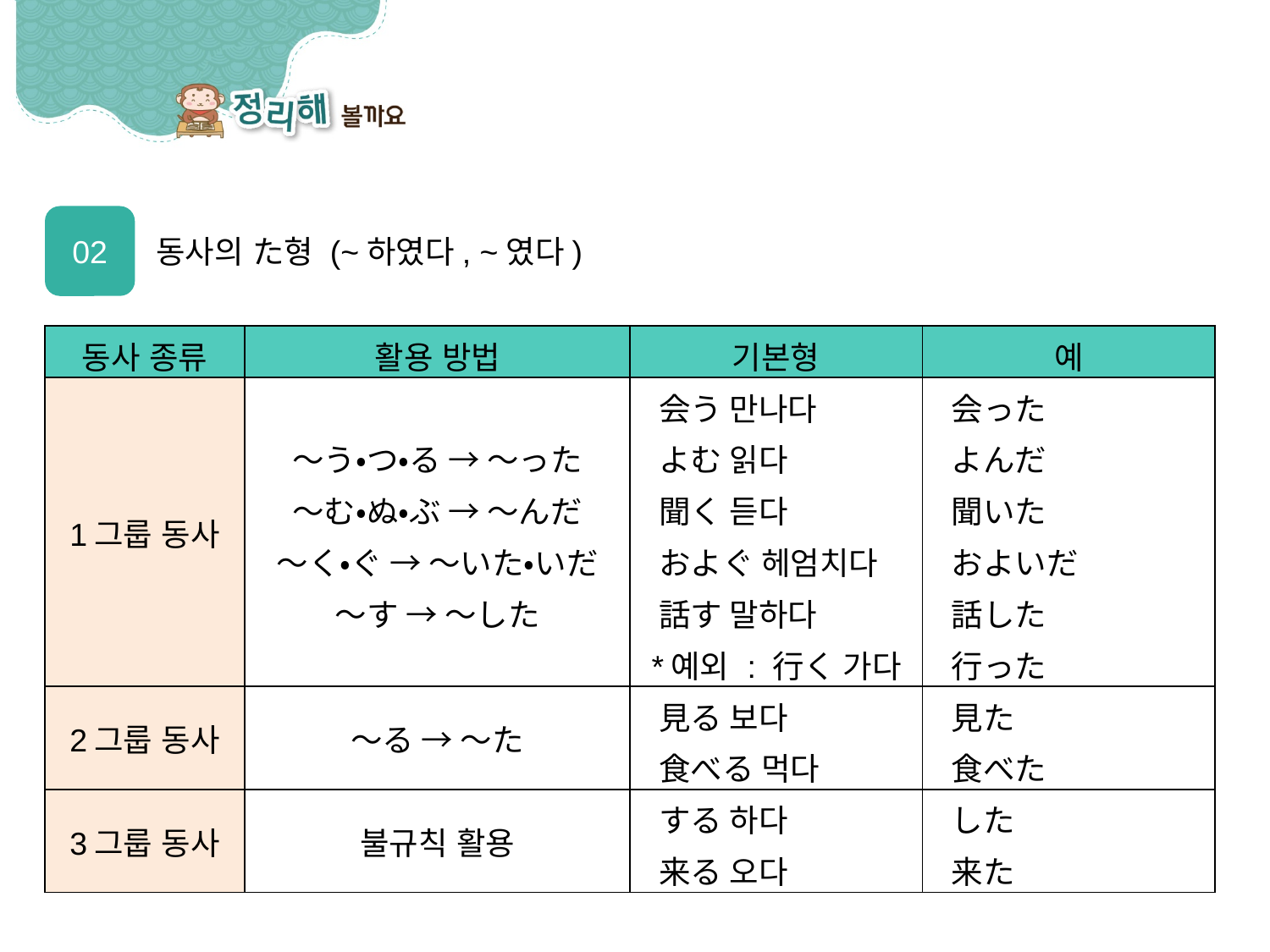

02
동사의 た형 (~하였다, ~였다)
| 동사 종류 | 활용 방법 | 기본형 | 예 |
| --- | --- | --- | --- |
| 1그룹 동사 |  | 会う 만나다 | 会った |
|  | ～う・つ・る → ～った | よむ 읽다 | よんだ |
|  | ～む・ぬ・ぶ → ～んだ | 聞く 듣다 | 聞いた |
|  | ～く・ぐ → ～いた・いだ | およぐ 헤엄치다 | およいだ |
|  | ～す → ～した | 話す 말하다 | 話した |
|  |  | \*예외 : 行く 가다 | 行った |
| 2그룹 동사 | ～る → ～た | 見る 보다 | 見た |
|  |  | 食べる 먹다 | 食べた |
| 3그룹 동사 | 불규칙 활용 | する 하다 | した |
|  |  | 来る 오다 | 来た |